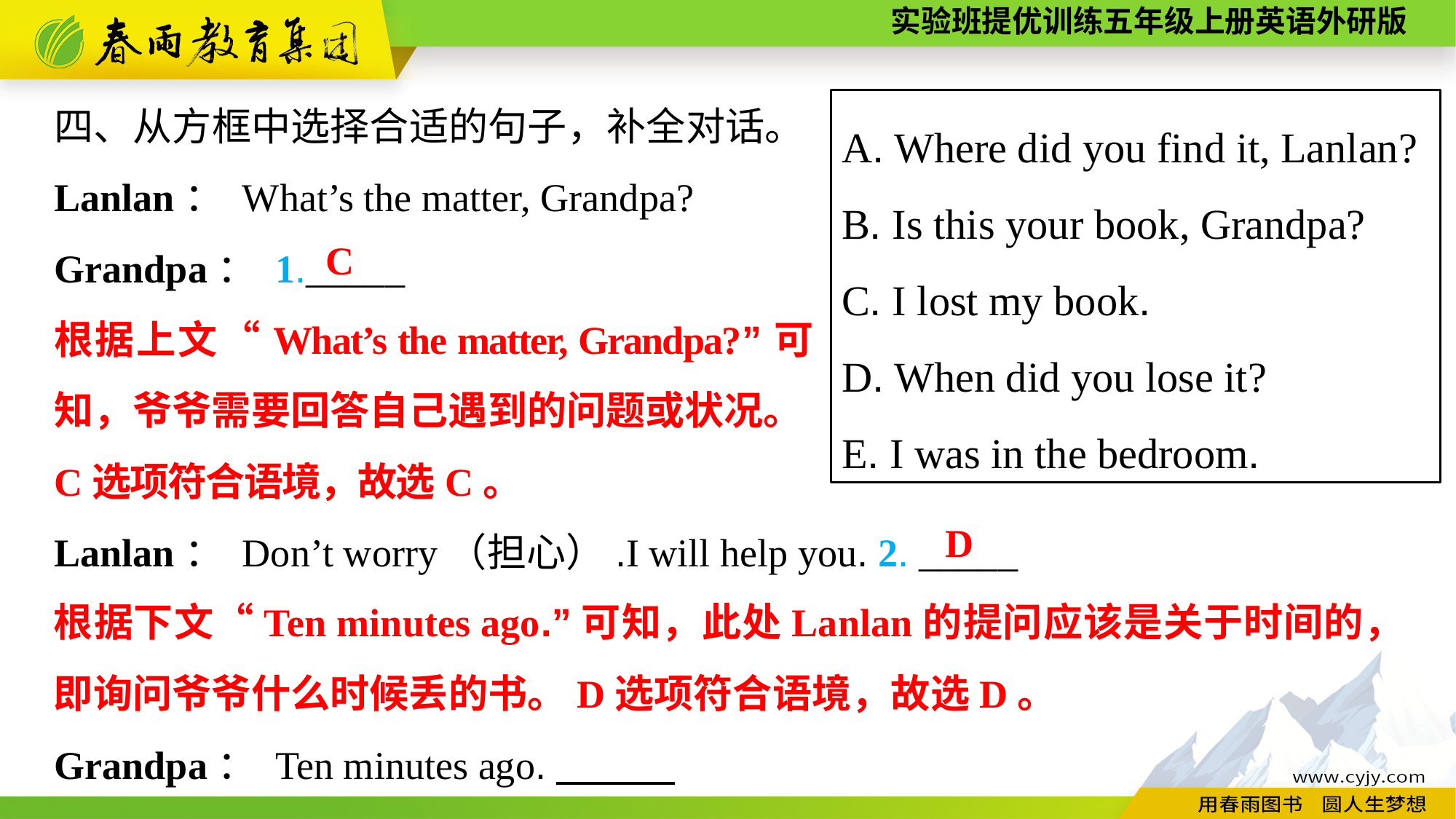

四、从方框中选择合适的句子，补全对话。
Lanlan： What’s the matter, Grandpa?
Grandpa： 1._____

Lanlan： Don’t worry（担心）.I will help you. 2. _____

Grandpa： Ten minutes ago.
A. Where did you find it, Lanlan?
B. Is this your book, Grandpa?
C. I lost my book.
D. When did you lose it?
E. I was in the bedroom.
C
根据上文“What’s the matter, Grandpa?”可知，爷爷需要回答自己遇到的问题或状况。C选项符合语境，故选C。
D
根据下文“Ten minutes ago.”可知，此处Lanlan的提问应该是关于时间的，即询问爷爷什么时候丢的书。D选项符合语境，故选D。